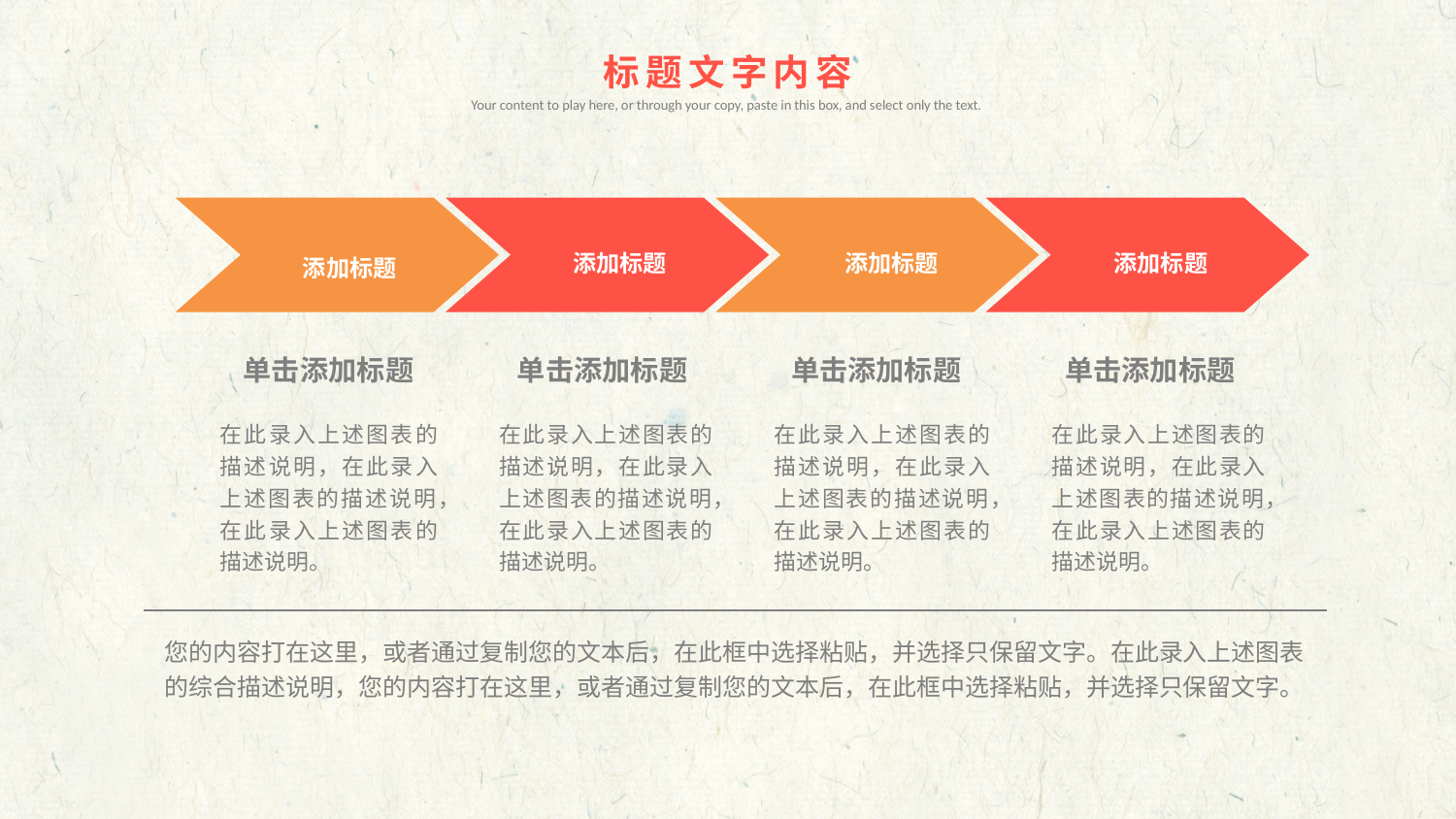

标题文字内容
Your content to play here, or through your copy, paste in this box, and select only the text.

添加标题

添加标题

添加标题

添加标题
单击添加标题
单击添加标题
单击添加标题
单击添加标题
在此录入上述图表的描述说明，在此录入上述图表的描述说明，在此录入上述图表的描述说明。
在此录入上述图表的描述说明，在此录入上述图表的描述说明，在此录入上述图表的描述说明。
在此录入上述图表的描述说明，在此录入上述图表的描述说明，在此录入上述图表的描述说明。
在此录入上述图表的描述说明，在此录入上述图表的描述说明，在此录入上述图表的描述说明。
您的内容打在这里，或者通过复制您的文本后，在此框中选择粘贴，并选择只保留文字。在此录入上述图表的综合描述说明，您的内容打在这里，或者通过复制您的文本后，在此框中选择粘贴，并选择只保留文字。